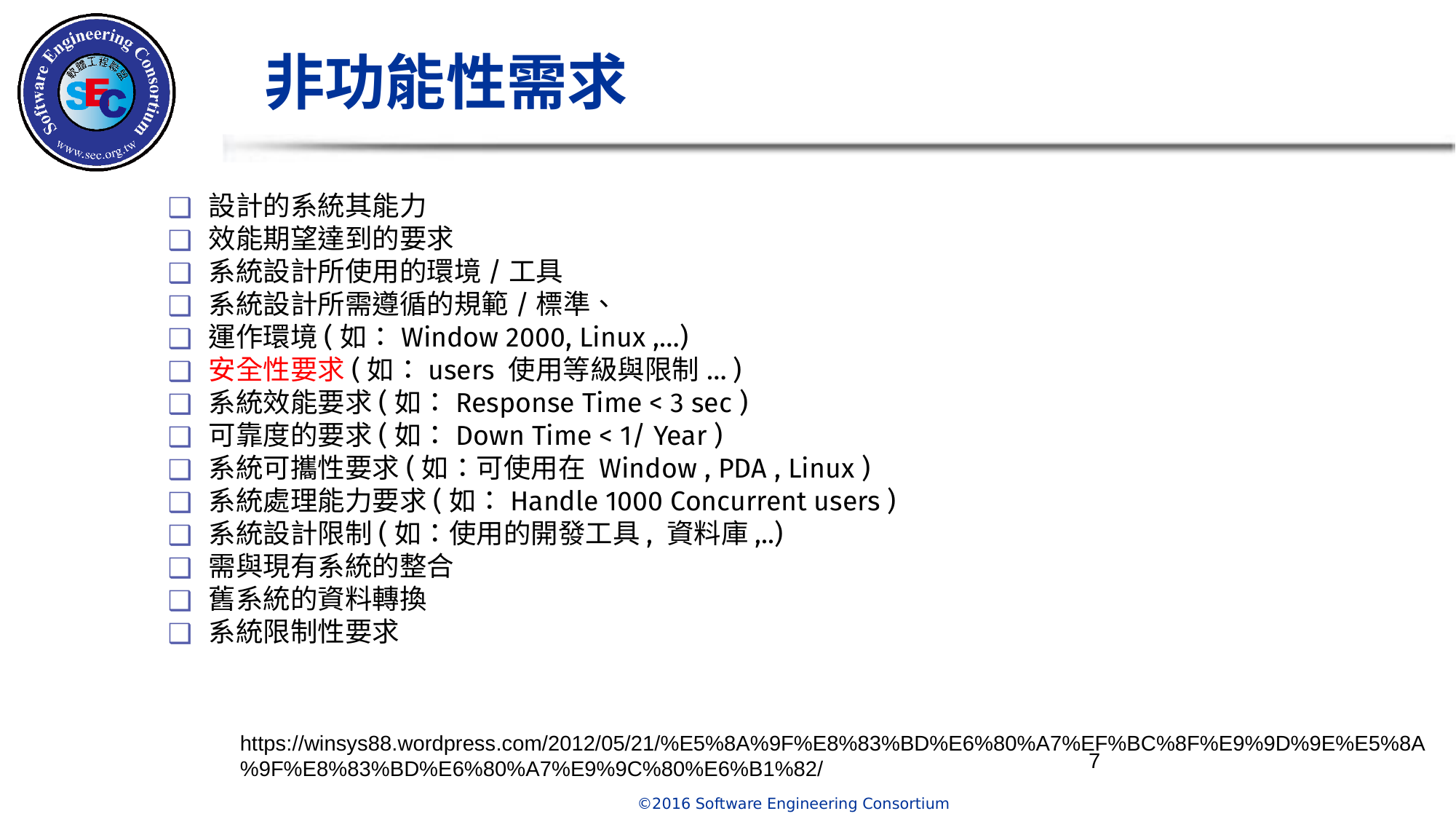

# 非功能性需求
設計的系統其能力
效能期望達到的要求
系統設計所使用的環境/工具
系統設計所需遵循的規範/標準、
運作環境(如：Window 2000, Linux ,…)
安全性要求(如：users 使用等級與限制 …)
系統效能要求(如：Response Time < 3 sec )
可靠度的要求(如：Down Time < 1/ Year )
系統可攜性要求(如：可使用在 Window , PDA , Linux )
系統處理能力要求(如：Handle 1000 Concurrent users )
系統設計限制(如：使用的開發工具, 資料庫,..)
需與現有系統的整合
舊系統的資料轉換
系統限制性要求
https://winsys88.wordpress.com/2012/05/21/%E5%8A%9F%E8%83%BD%E6%80%A7%EF%BC%8F%E9%9D%9E%E5%8A%9F%E8%83%BD%E6%80%A7%E9%9C%80%E6%B1%82/
7